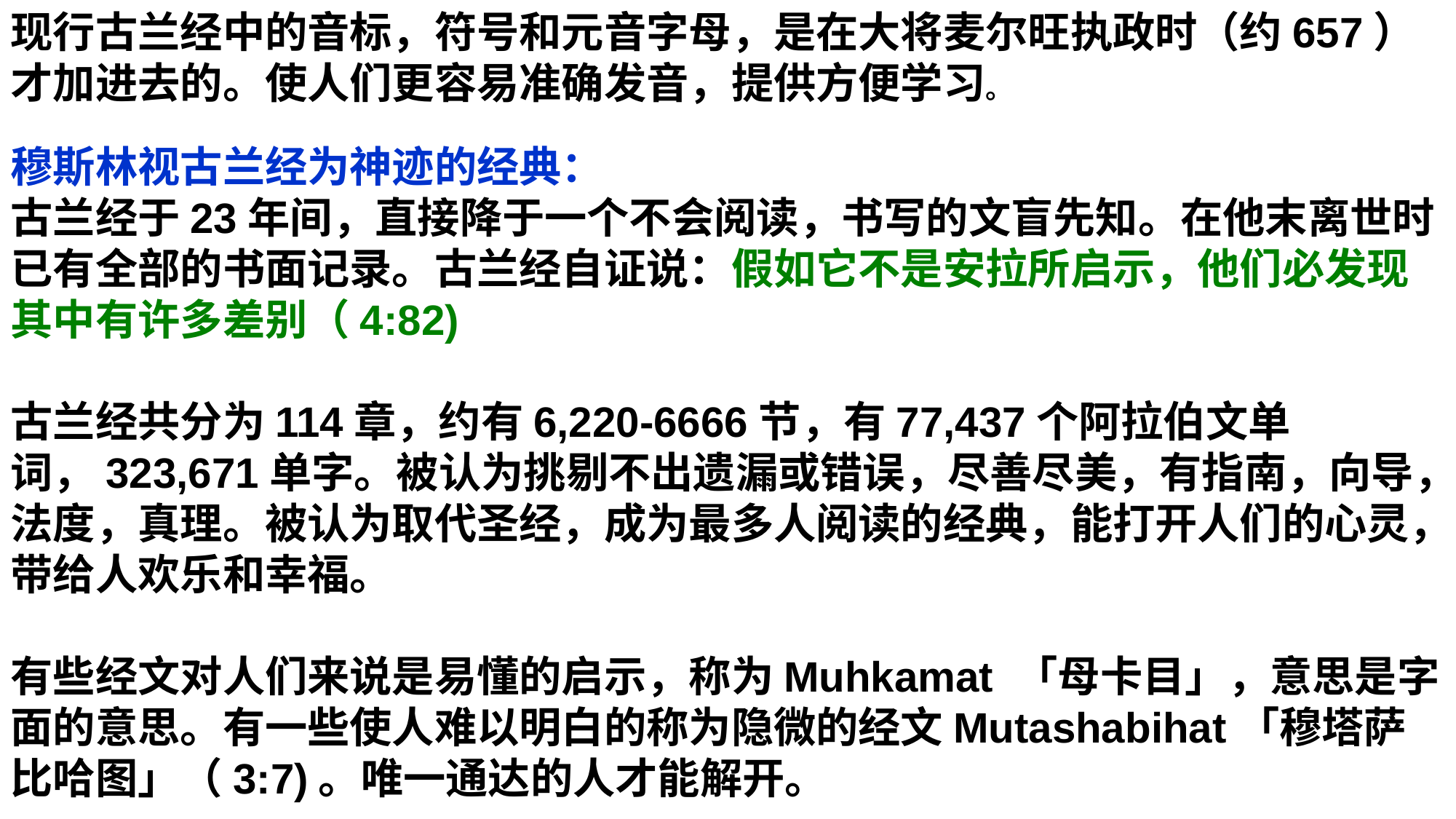

现行古兰经中的音标，符号和元音字母，是在大将麦尔旺执政时（约657）才加进去的。使人们更容易准确发音，提供方便学习。

穆斯林视古兰经为神迹的经典：
古兰经于23年间，直接降于一个不会阅读，书写的文盲先知。在他末离世时已有全部的书面记录。古兰经自证说：假如它不是安拉所启示，他们必发现其中有许多差别（4:82)

古兰经共分为114章，约有6,220-6666节，有77,437个阿拉伯文单词，323,671单字。被认为挑剔不出遗漏或错误，尽善尽美，有指南，向导，法度，真理。被认为取代圣经，成为最多人阅读的经典，能打开人们的心灵，带给人欢乐和幸福。

有些经文对人们来说是易懂的启示，称为Muhkamat 「母卡目」，意思是字面的意思。有一些使人难以明白的称为隐微的经文Mutashabihat「穆塔萨比哈图」（3:7)。唯一通达的人才能解开。